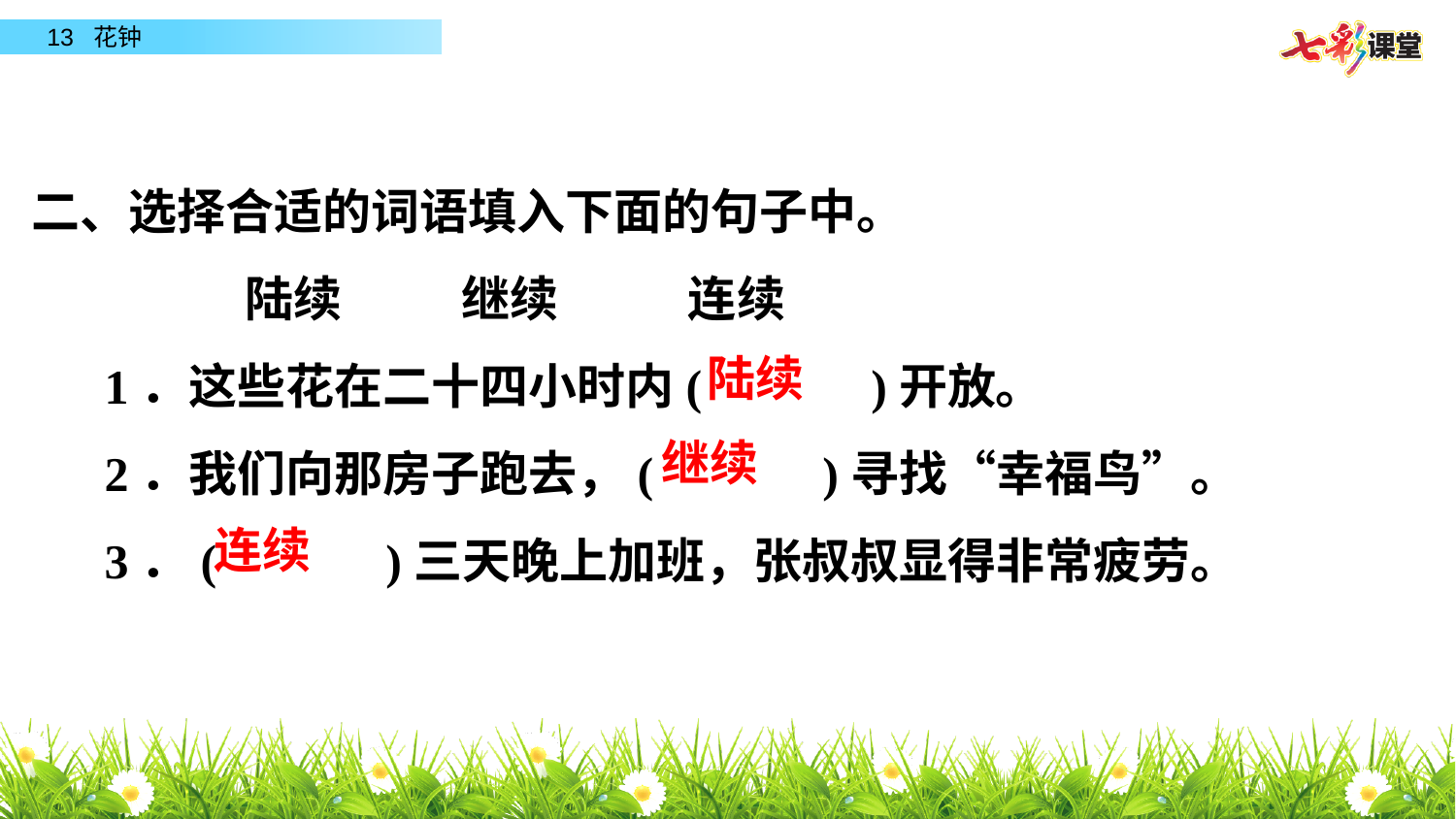

二、选择合适的词语填入下面的句子中。
　　    陆续　　  继续　　   连续
1．这些花在二十四小时内(　　　)开放。
2．我们向那房子跑去，(　　　)寻找“幸福鸟”。
3．(　　　)三天晚上加班，张叔叔显得非常疲劳。
陆续
继续
连续